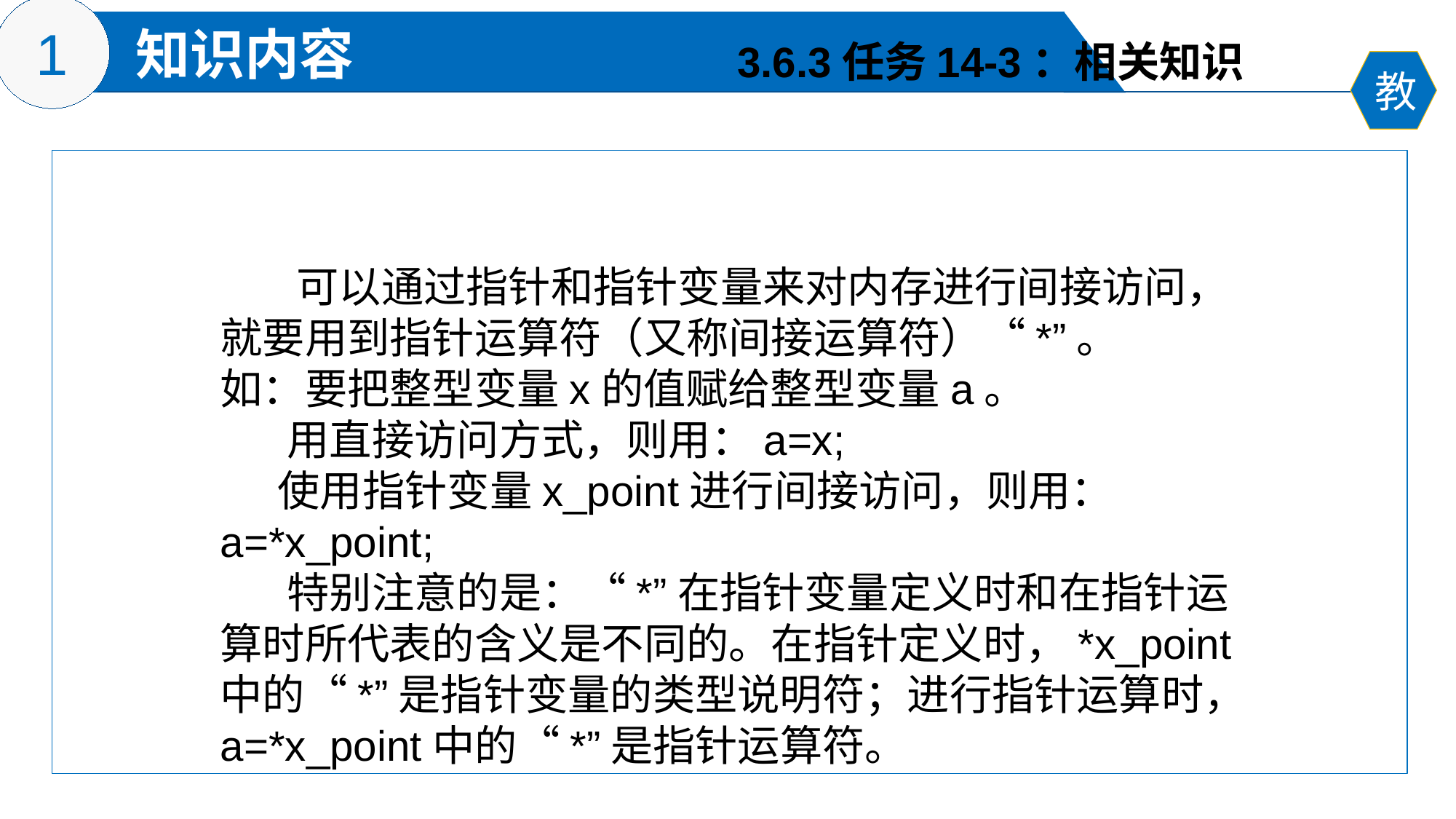

3.6.3任务14-3：相关知识
       可以通过指针和指针变量来对内存进行间接访问，就要用到指针运算符（又称间接运算符）“*”。
如：要把整型变量x的值赋给整型变量a。
      用直接访问方式，则用：a=x;
     使用指针变量x_point进行间接访问，则用：          a=*x_point;
      特别注意的是：“*”在指针变量定义时和在指针运算时所代表的含义是不同的。在指针定义时，*x_point中的“*”是指针变量的类型说明符；进行指针运算时，a=*x_point中的“*”是指针运算符。